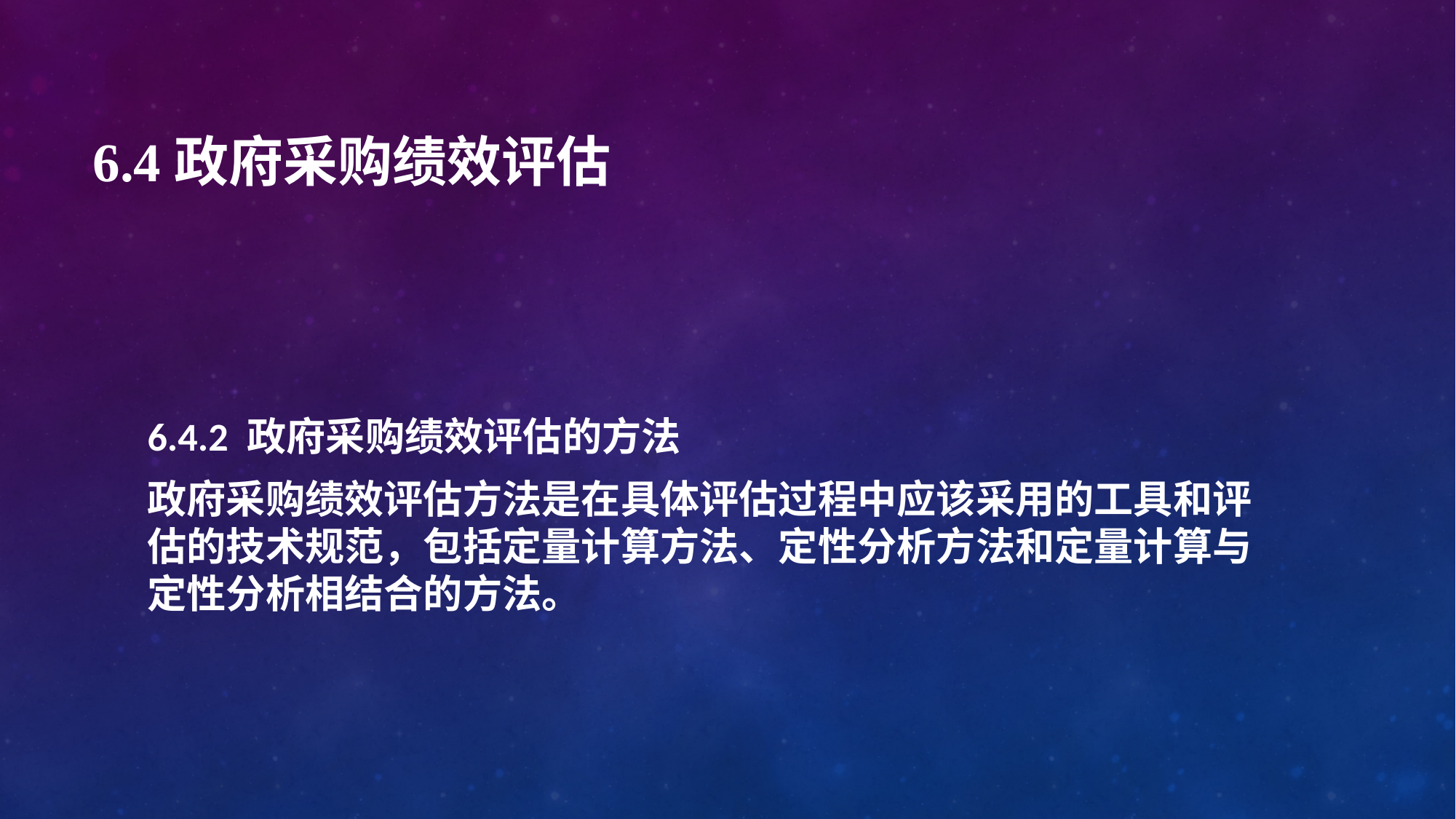

# 6.4政府采购绩效评估

6.4.2 政府采购绩效评估的方法
政府采购绩效评估方法是在具体评估过程中应该采用的工具和评估的技术规范，包括定量计算方法、定性分析方法和定量计算与定性分析相结合的方法。